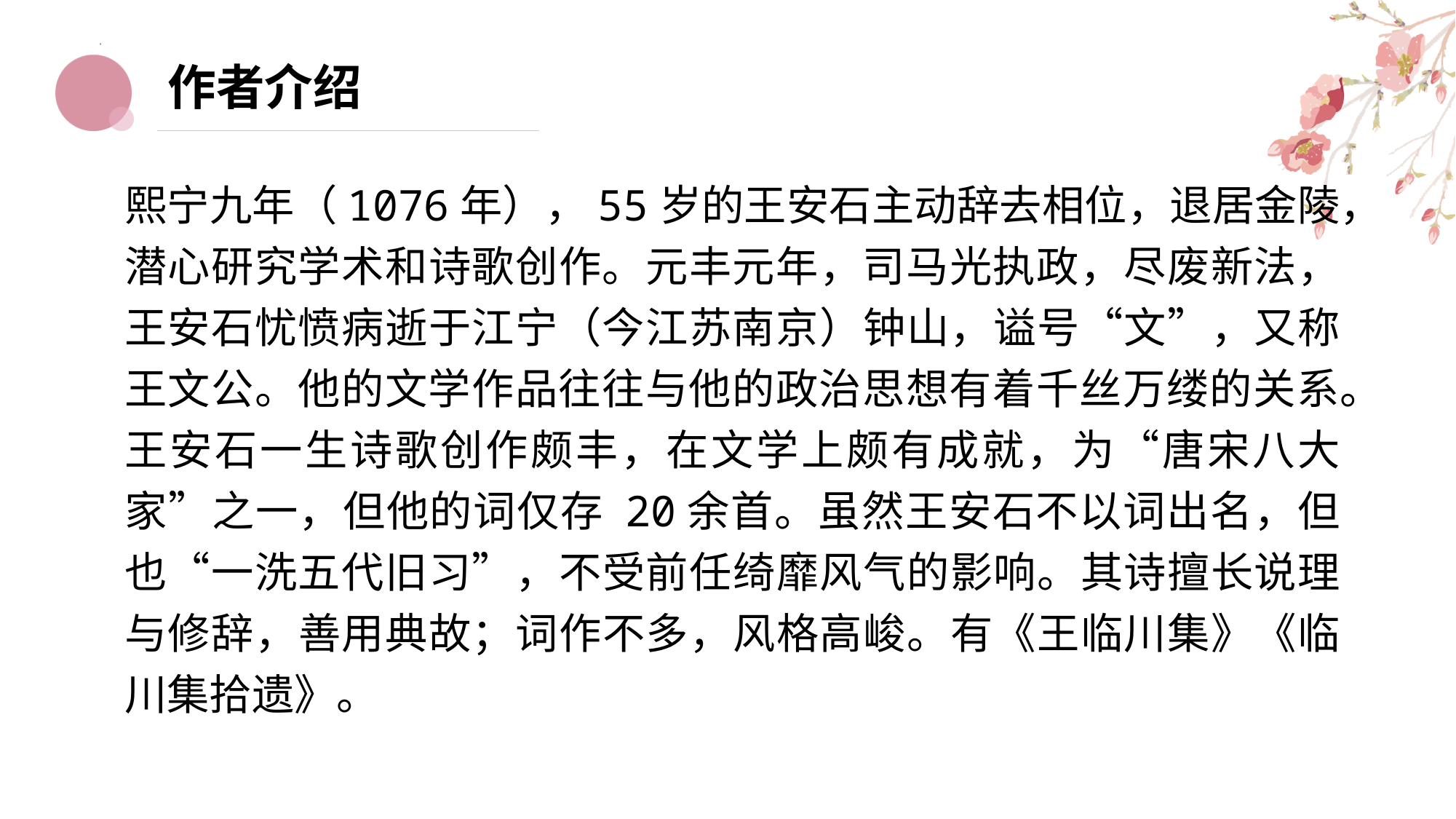

作者介绍
熙宁九年（1076年），55岁的王安石主动辞去相位，退居金陵，潜心研究学术和诗歌创作。元丰元年，司马光执政，尽废新法，王安石忧愤病逝于江宁（今江苏南京）钟山，谥号“文”，又称王文公。他的文学作品往往与他的政治思想有着千丝万缕的关系。王安石一生诗歌创作颇丰，在文学上颇有成就，为“唐宋八大家”之一，但他的词仅存 20余首。虽然王安石不以词出名，但也“一洗五代旧习”，不受前任绮靡风气的影响。其诗擅长说理与修辞，善用典故；词作不多，风格高峻。有《王临川集》《临川集拾遗》。